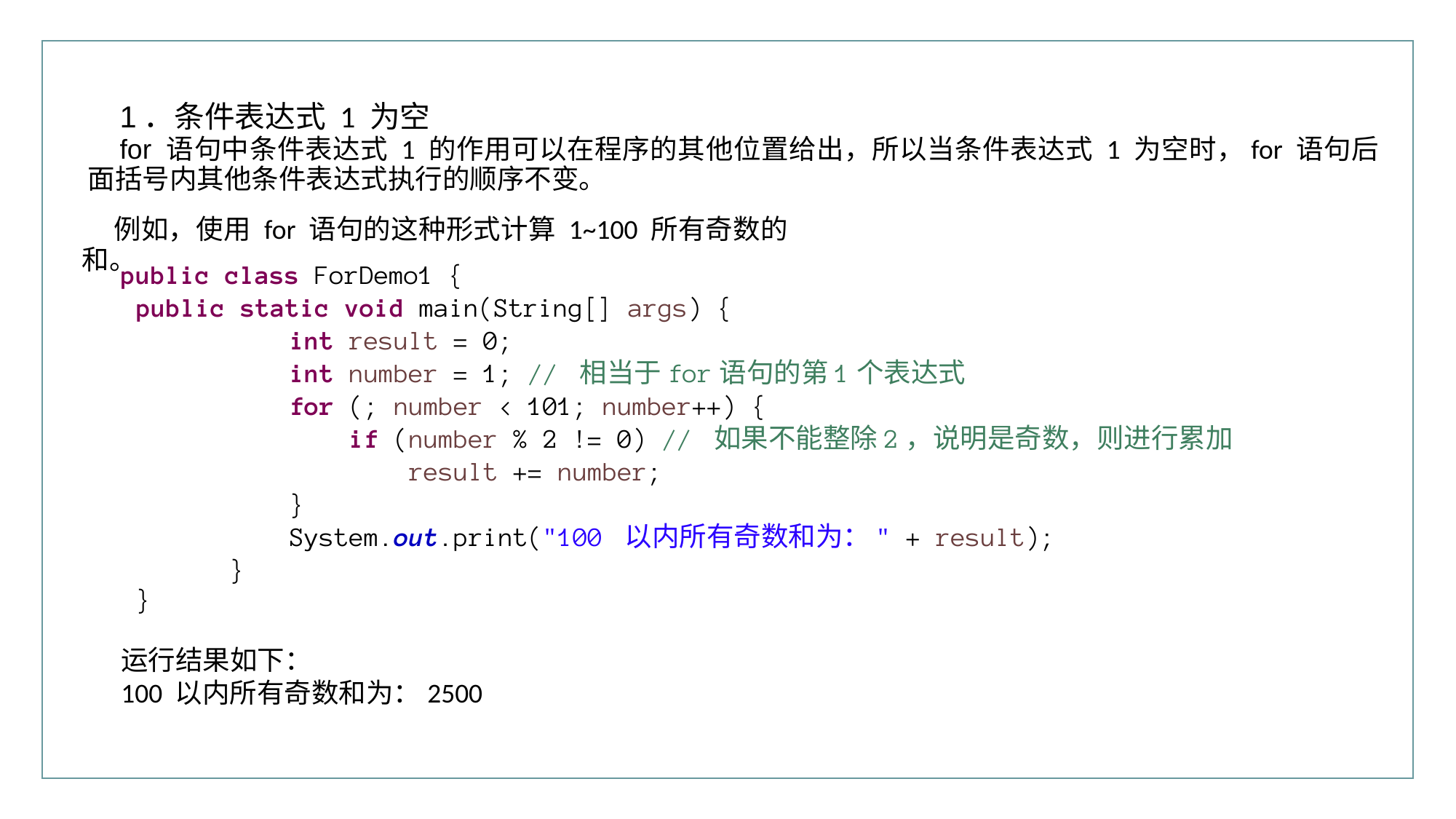

1．条件表达式 1 为空
for 语句中条件表达式 1 的作用可以在程序的其他位置给出，所以当条件表达式 1 为空时，for 语句后面括号内其他条件表达式执行的顺序不变。
例如，使用 for 语句的这种形式计算 1~100 所有奇数的和。
public class ForDemo1 {
public static void main(String[] args) {
	    int result = 0;
	    int number = 1; // 相当于for语句的第1个表达式
	    for (; number < 101; number++) {
	        if (number % 2 != 0) // 如果不能整除2，说明是奇数，则进行累加
	            result += number;
	    }
	    System.out.print("100 以内所有奇数和为：" + result);
	}
}
运行结果如下：
100 以内所有奇数和为：2500